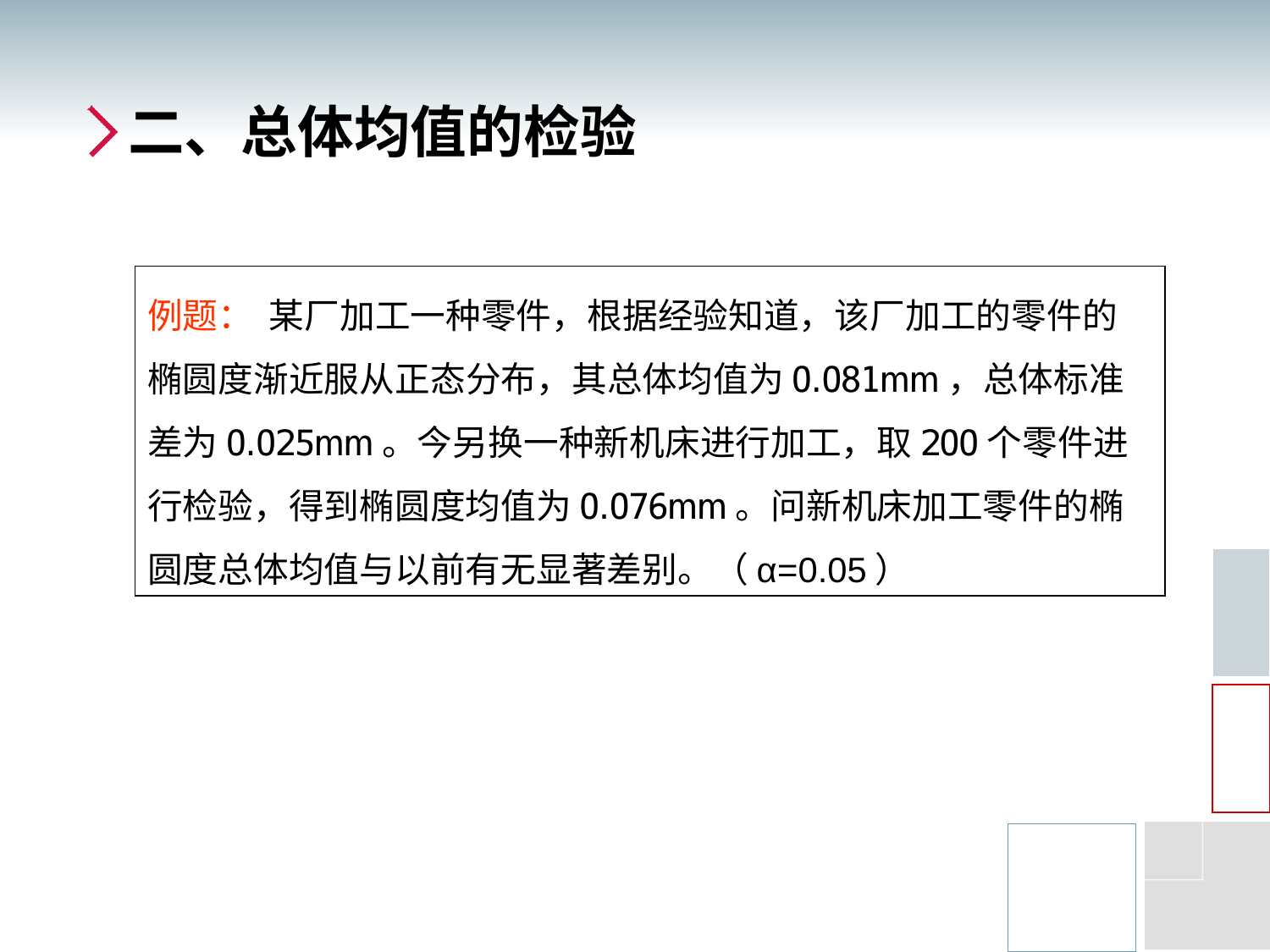

# 二、总体均值的检验
例题：  某厂加工一种零件，根据经验知道，该厂加工的零件的椭圆度渐近服从正态分布，其总体均值为0.081mm，总体标准差为0.025mm。今另换一种新机床进行加工，取200个零件进行检验，得到椭圆度均值为0.076mm。问新机床加工零件的椭圆度总体均值与以前有无显著差别。（α=0.05）